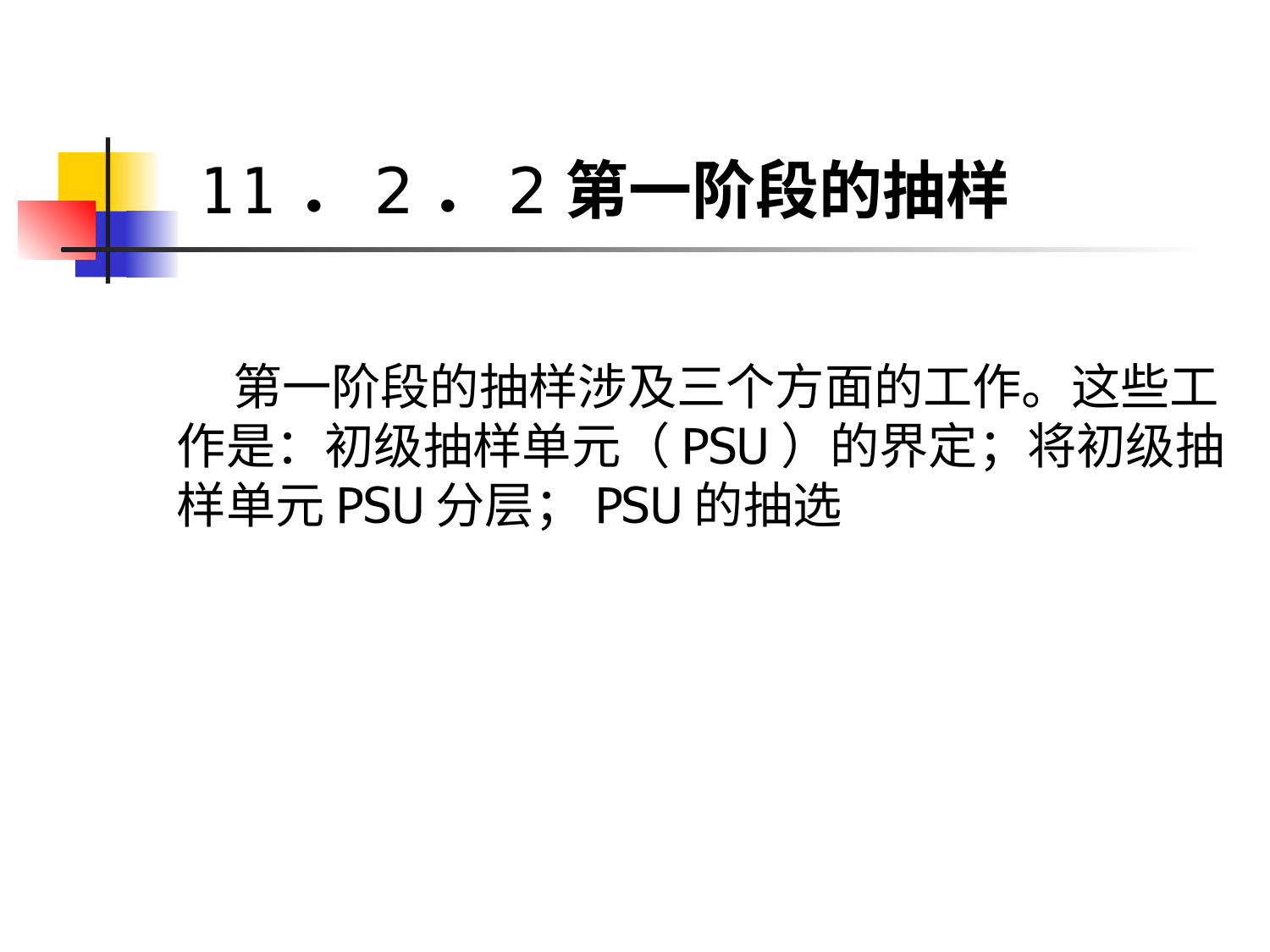

# 11．2．2第一阶段的抽样

    第一阶段的抽样涉及三个方面的工作。这些工作是：初级抽样单元（PSU）的界定；将初级抽样单元PSU分层；PSU的抽选